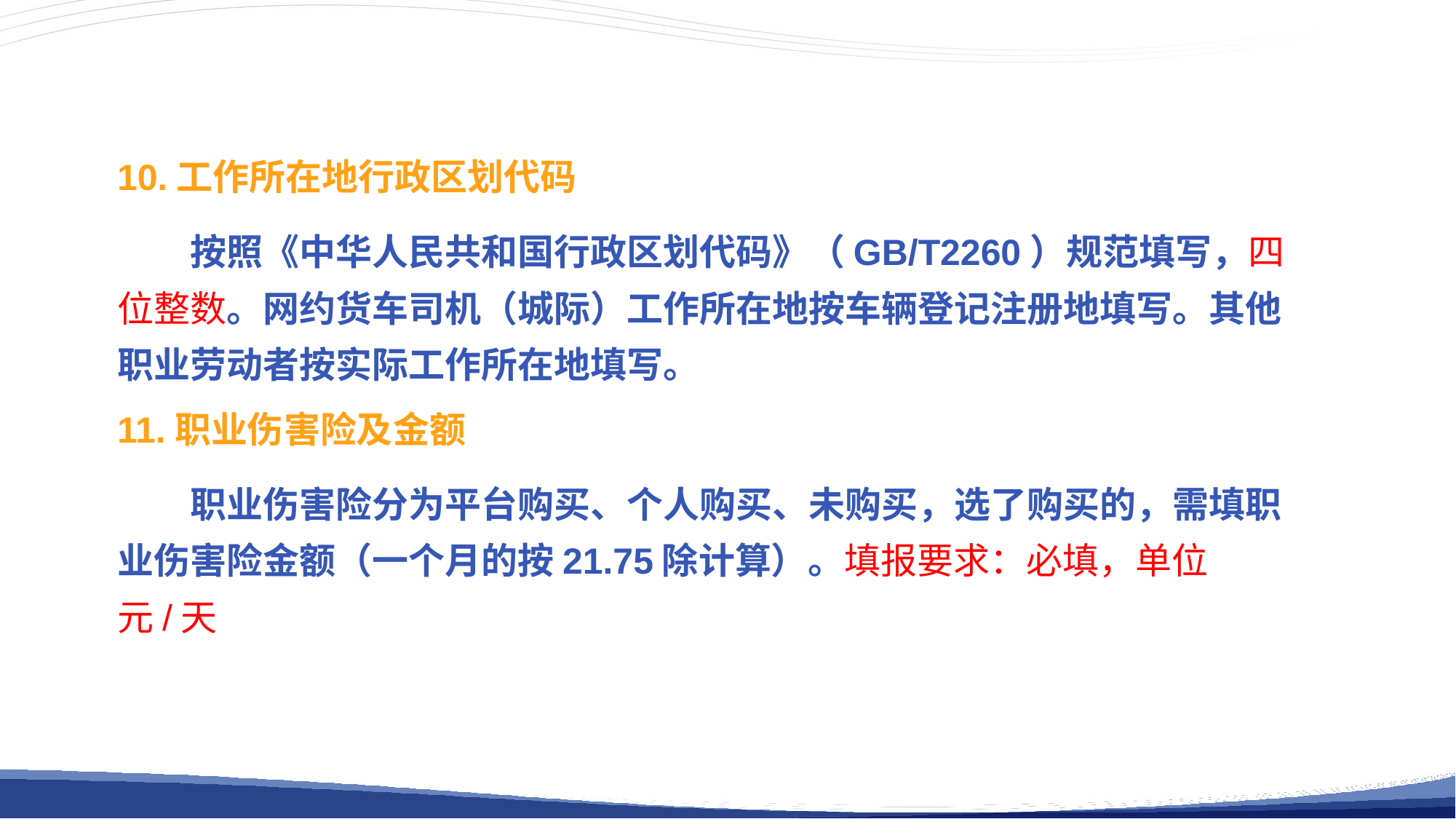

10.工作所在地行政区划代码
按照《中华人民共和国行政区划代码》（GB/T2260）规范填写，四位整数。网约货车司机（城际）工作所在地按车辆登记注册地填写。其他职业劳动者按实际工作所在地填写。
11.职业伤害险及金额
职业伤害险分为平台购买、个人购买、未购买，选了购买的，需填职业伤害险金额（一个月的按21.75除计算）。填报要求：必填，单位元/天